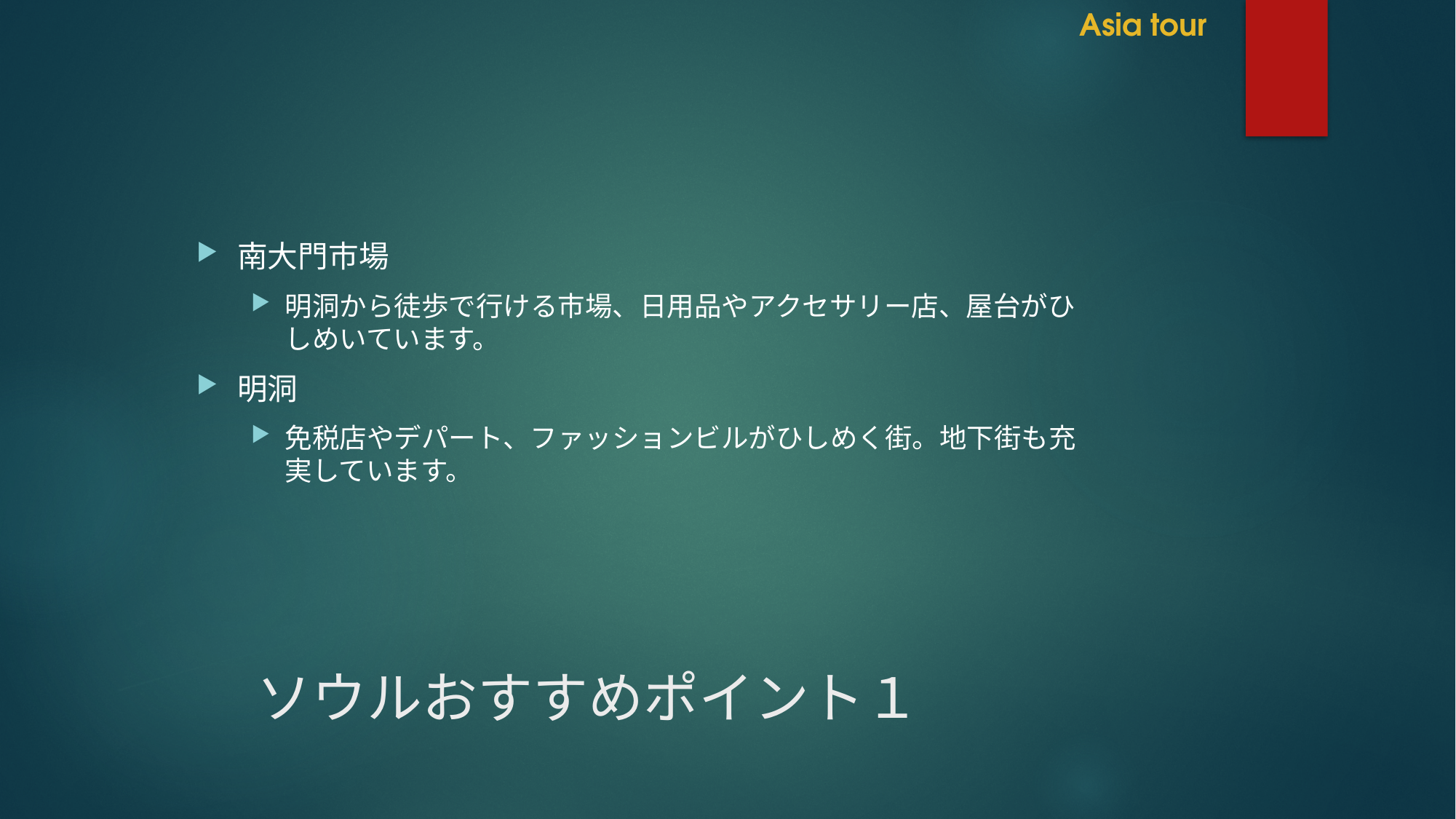

南大門市場
明洞から徒歩で行ける市場、日用品やアクセサリー店、屋台がひしめいています。
明洞
免税店やデパート、ファッションビルがひしめく街。地下街も充実しています。
# ソウルおすすめポイント１